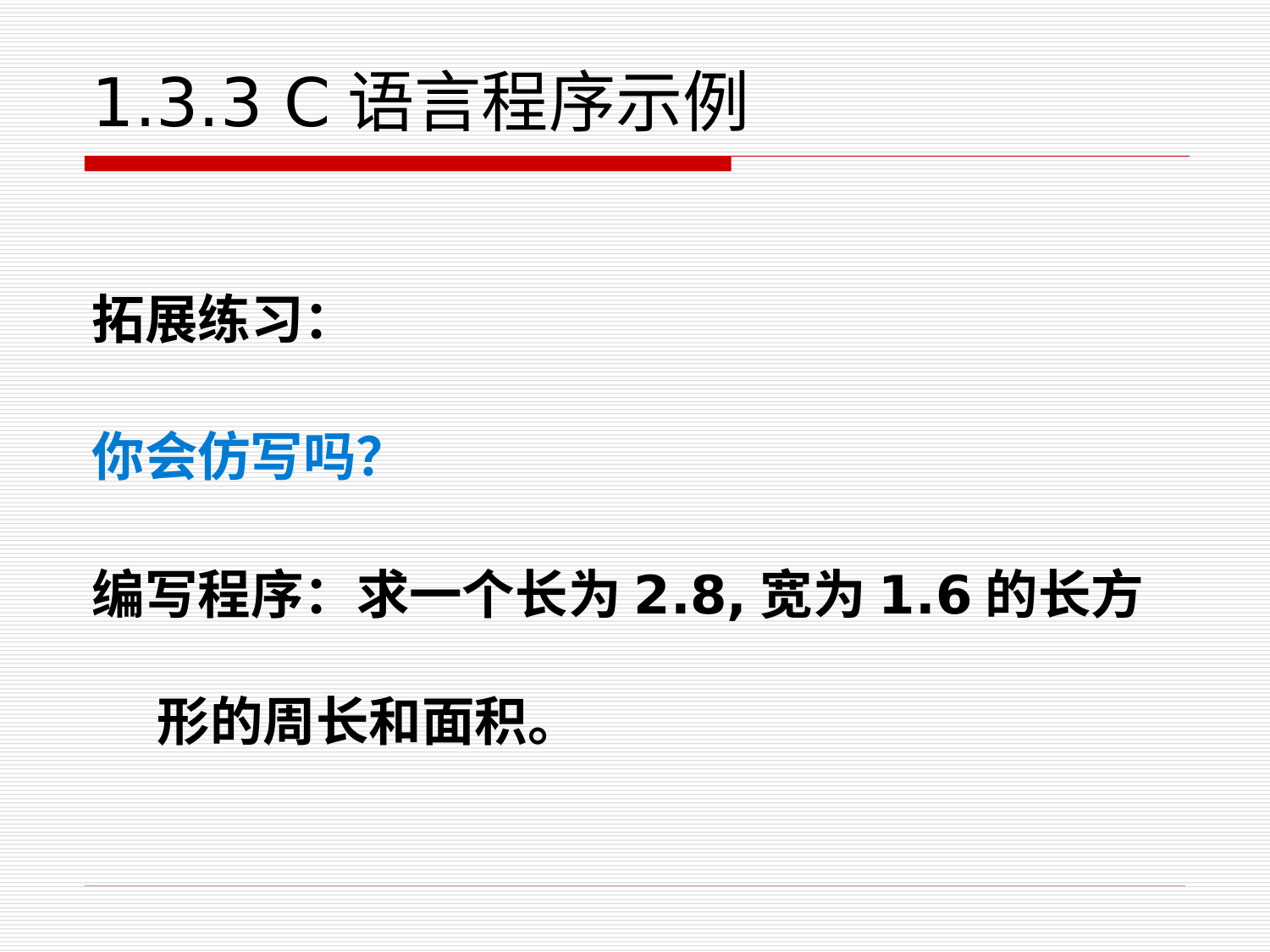

# 1.3.3 C语言程序示例
拓展练习：
你会仿写吗？
编写程序：求一个长为2.8,宽为1.6的长方形的周长和面积。